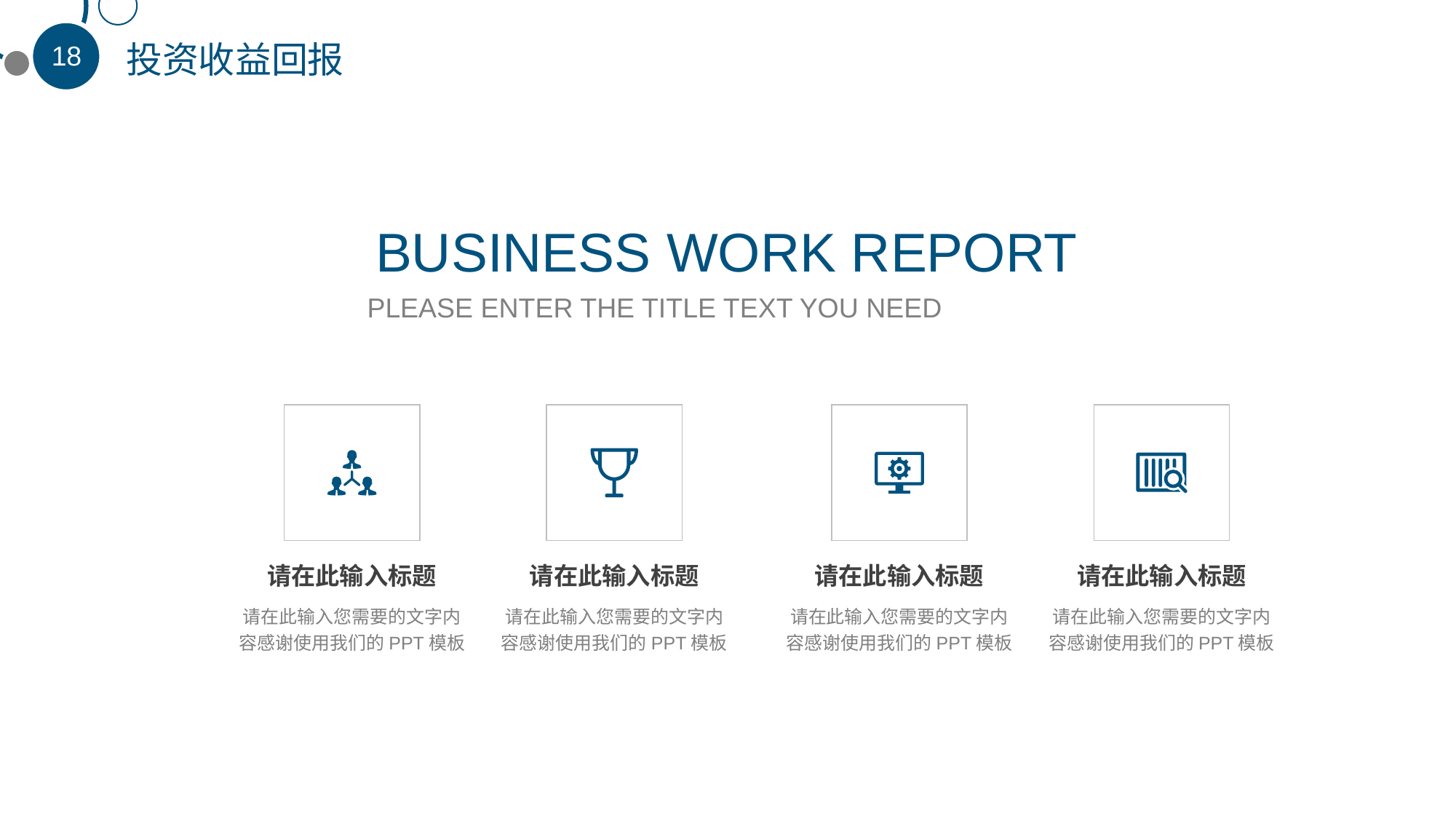

投资收益回报
BUSINESS WORK REPORT
PLEASE ENTER THE TITLE TEXT YOU NEED

请在此输入标题
请在此输入标题
请在此输入标题
请在此输入标题
请在此输入您需要的文字内容感谢使用我们的PPT模板
请在此输入您需要的文字内容感谢使用我们的PPT模板
请在此输入您需要的文字内容感谢使用我们的PPT模板
请在此输入您需要的文字内容感谢使用我们的PPT模板